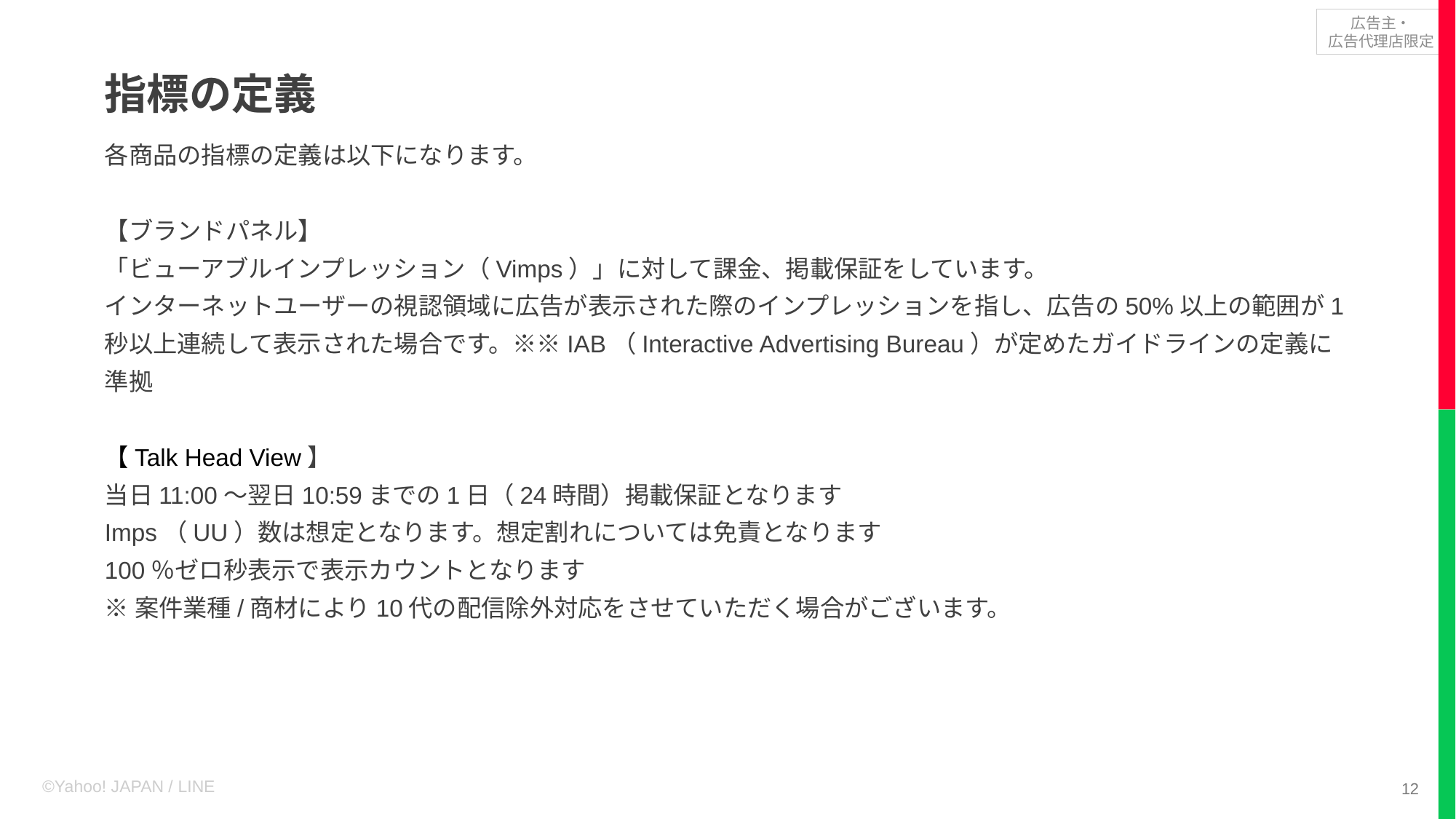

# 指標の定義
各商品の指標の定義は以下になります。

【ブランドパネル】
「ビューアブルインプレッション（Vimps）」に対して課金、掲載保証をしています。
インターネットユーザーの視認領域に広告が表示された際のインプレッションを指し、広告の50%以上の範囲が1秒以上連続して表示された場合です。※※IAB（Interactive Advertising Bureau）が定めたガイドラインの定義に準拠

【Talk Head View】
当日11:00～翌日10:59までの1日（24時間）掲載保証となります
Imps（UU）数は想定となります。想定割れについては免責となります
100％ゼロ秒表示で表示カウントとなります
※案件業種/商材により10代の配信除外対応をさせていただく場合がございます。